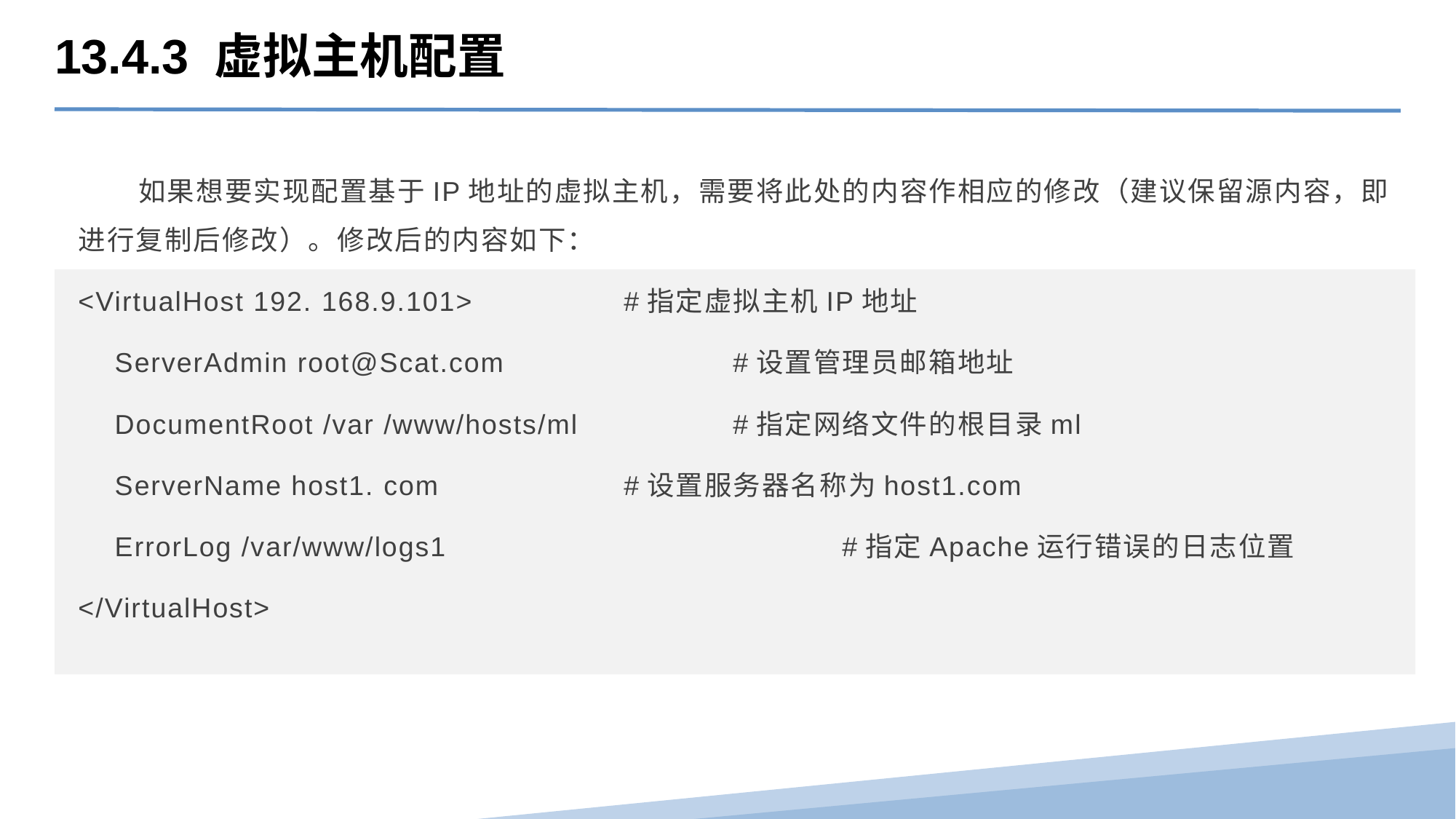

13.4.3 虚拟主机配置
       如果想要实现配置基于IP地址的虚拟主机，需要将此处的内容作相应的修改（建议保留源内容，即进行复制后修改）。修改后的内容如下：
<VirtualHost 192. 168.9.101>                	#指定虚拟主机IP地址
    ServerAdmin root@Scat.com             	#设置管理员邮箱地址
    DocumentRoot /var /www/hosts/ml       	#指定网络文件的根目录ml
    ServerName host1. com               	#设置服务器名称为host1.com
    ErrorLog /var/www/logs1        			#指定Apache运行错误的日志位置
</VirtualHost>